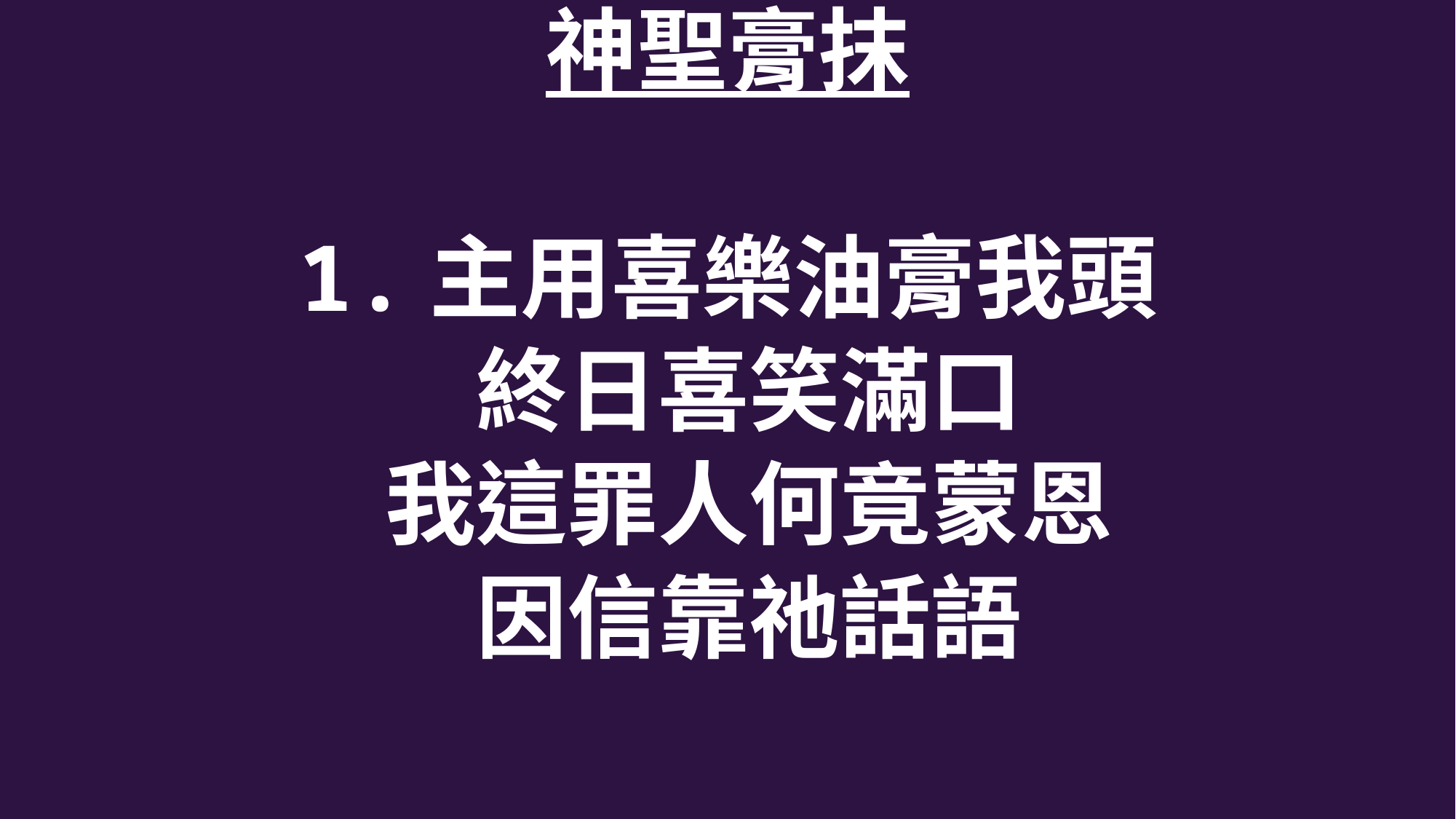

神聖膏抹

1.主用喜樂油膏我頭
 終日喜笑滿口
 我這罪人何竟蒙恩
 因信靠祂話語